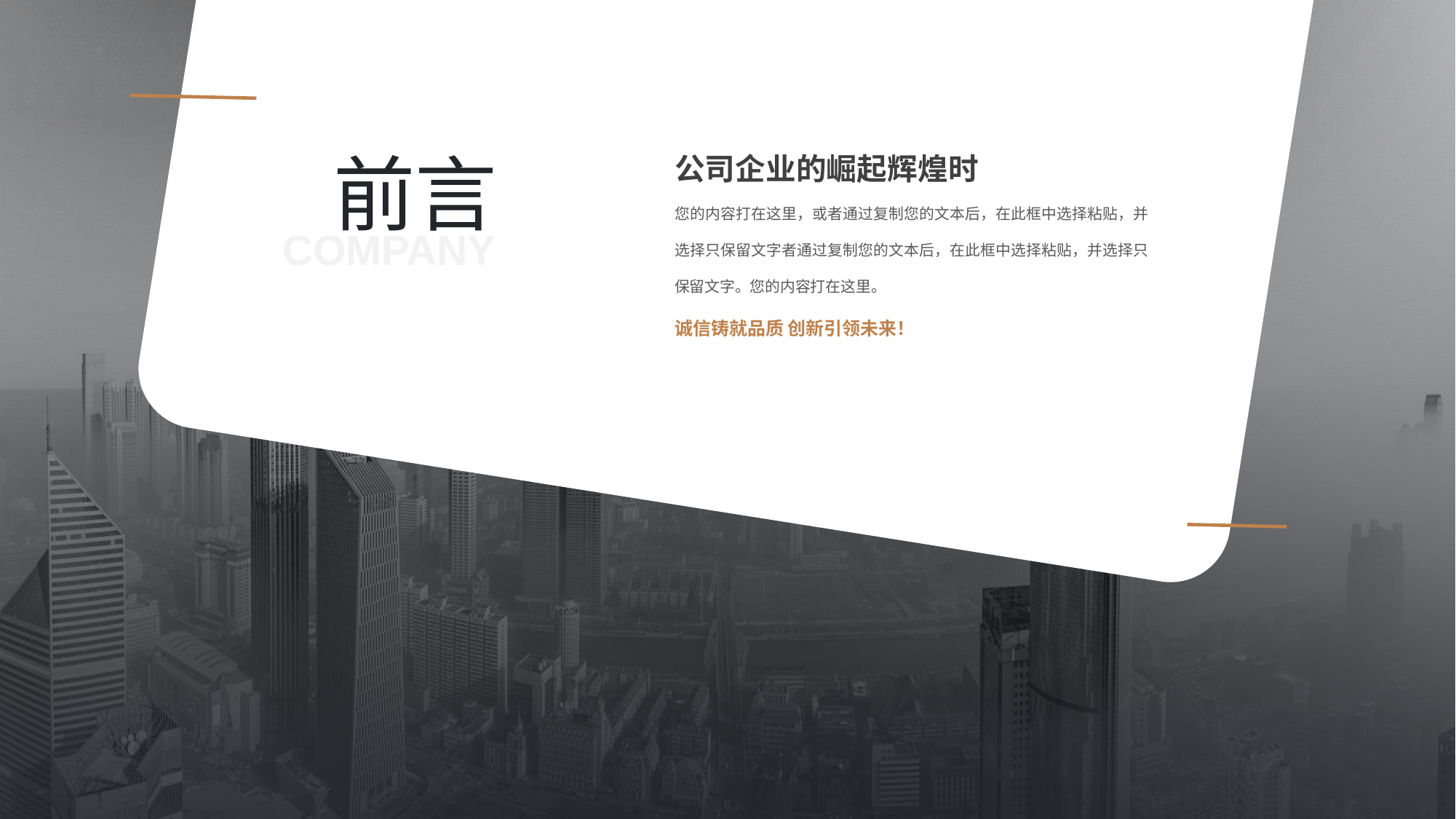

公司企业的崛起辉煌时
您的内容打在这里，或者通过复制您的文本后，在此框中选择粘贴，并选择只保留文字者通过复制您的文本后，在此框中选择粘贴，并选择只保留文字。您的内容打在这里。
诚信铸就品质 创新引领未来！
前言
COMPANY